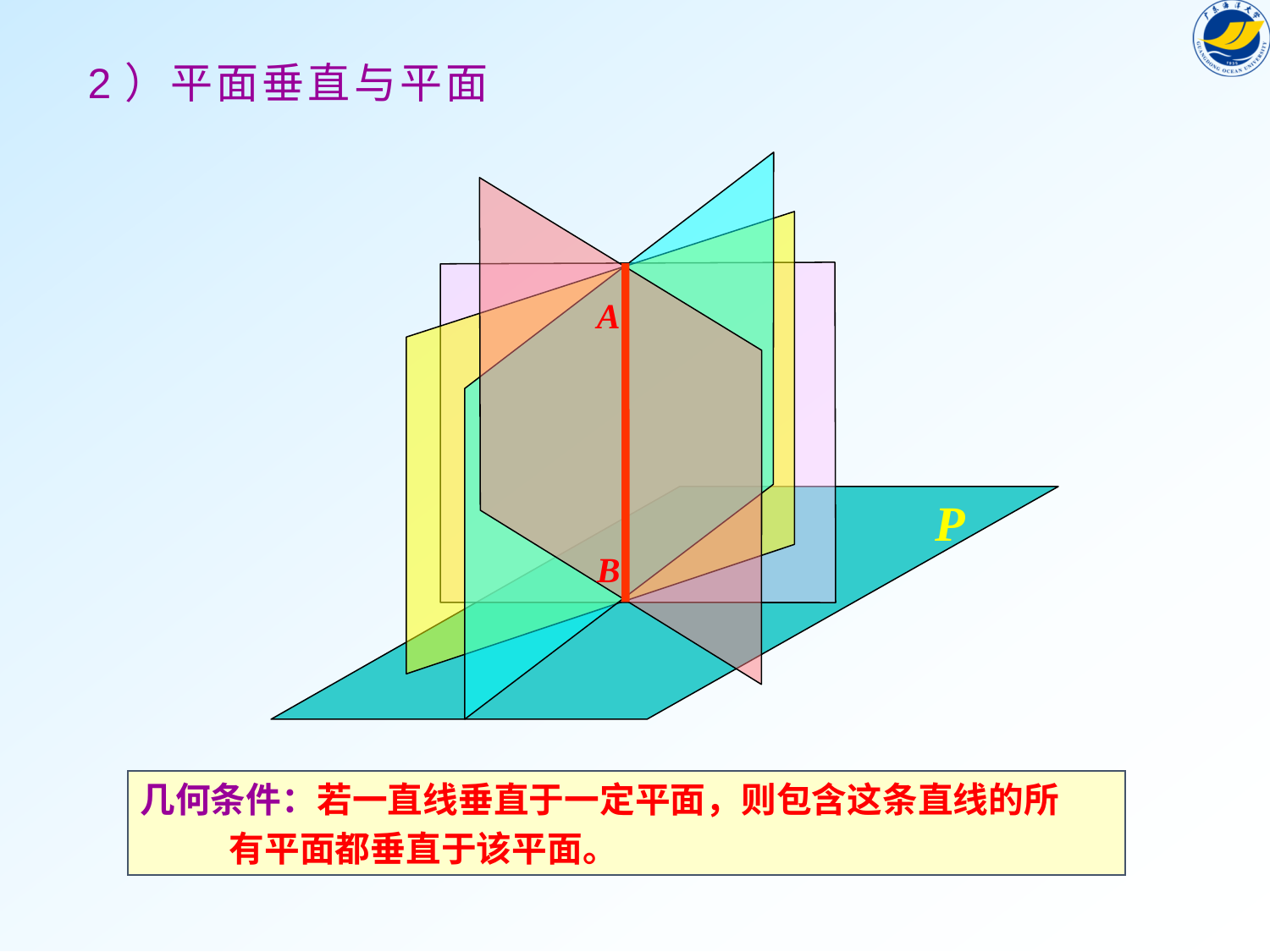

# 2）平面垂直与平面

A
B
P

几何条件：若一直线垂直于一定平面，则包含这条直线的所
          有平面都垂直于该平面。